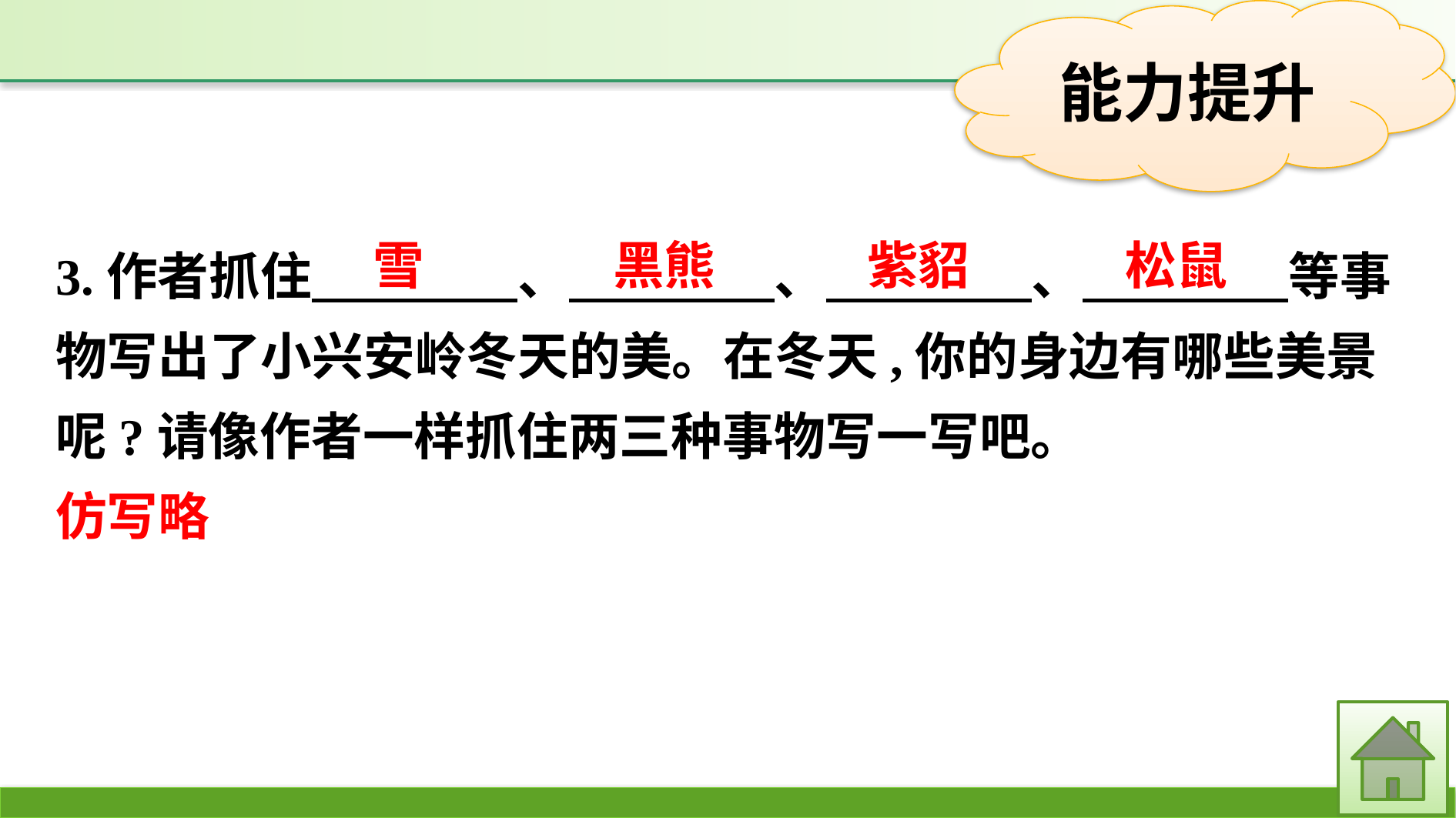

3.作者抓住　　　　、　　　　、　　　　、　　　　等事物写出了小兴安岭冬天的美。在冬天,你的身边有哪些美景呢?请像作者一样抓住两三种事物写一写吧。
仿写略
雪
黑熊
紫貂
松鼠